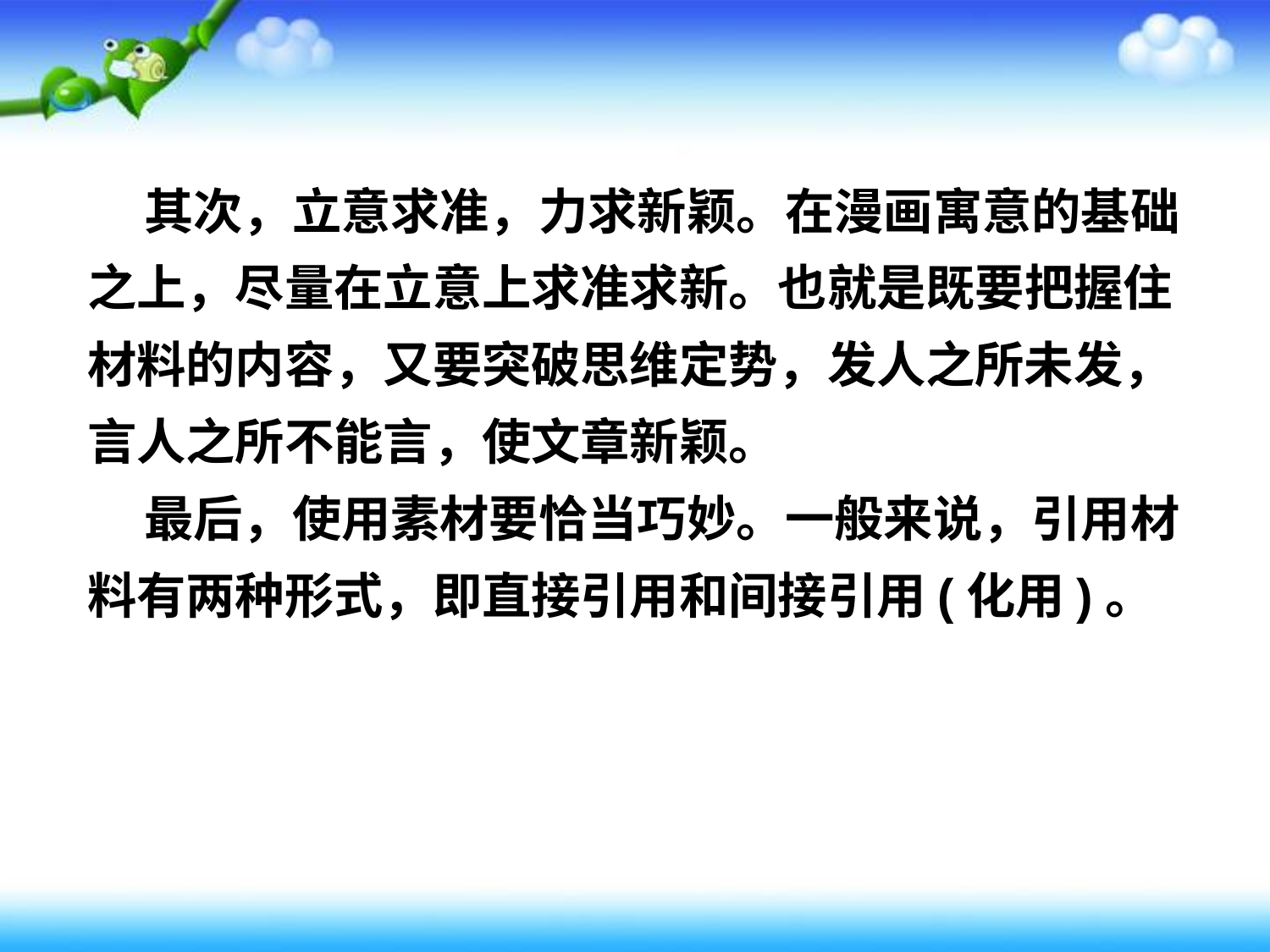

其次，立意求准，力求新颖。在漫画寓意的基础之上，尽量在立意上求准求新。也就是既要把握住材料的内容，又要突破思维定势，发人之所未发，言人之所不能言，使文章新颖。
    最后，使用素材要恰当巧妙。一般来说，引用材料有两种形式，即直接引用和间接引用(化用)。